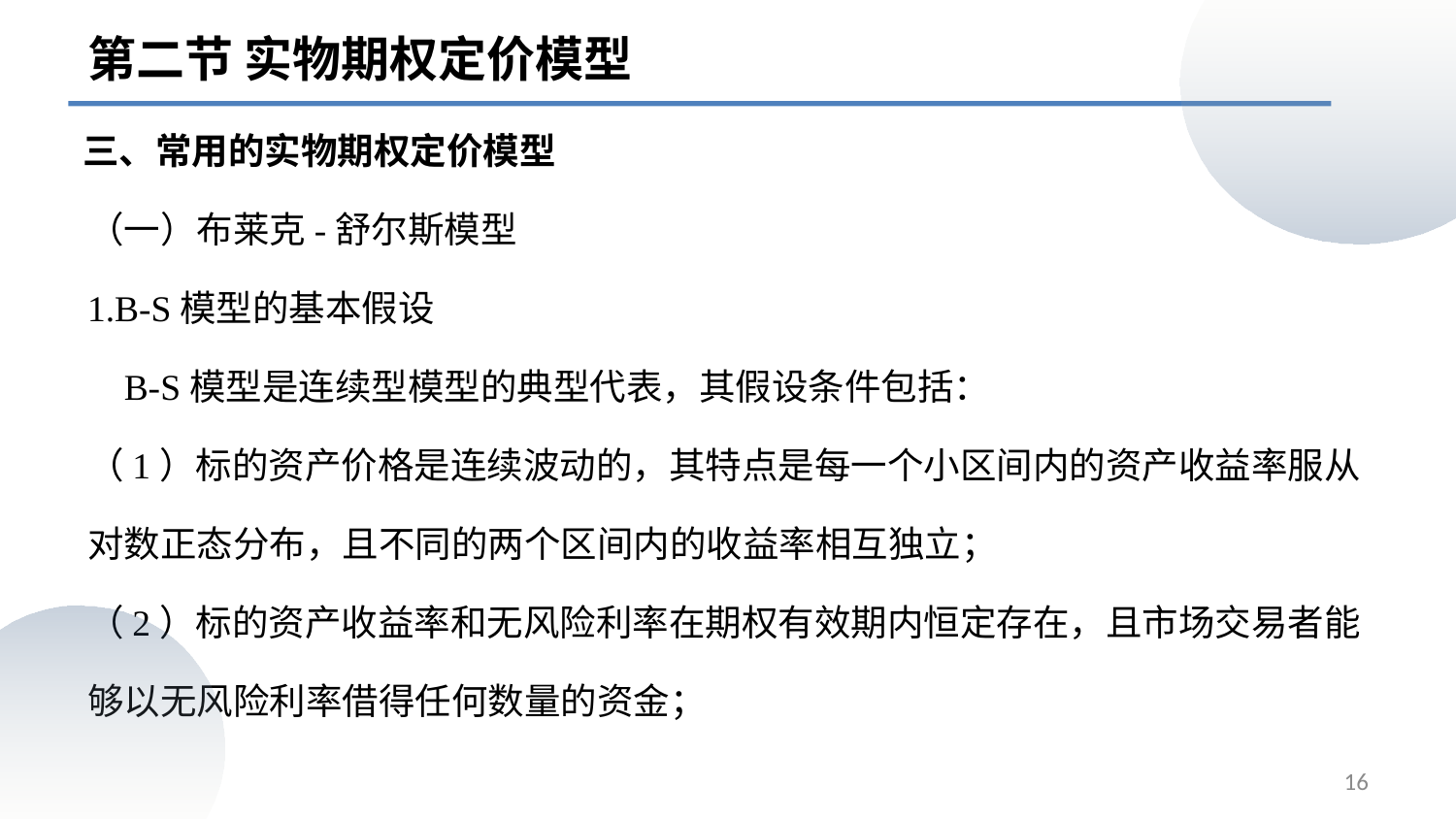

第二节 实物期权定价模型
# 三、常用的实物期权定价模型
（一）布莱克-舒尔斯模型
1.B-S模型的基本假设
    B-S模型是连续型模型的典型代表，其假设条件包括：
（1）标的资产价格是连续波动的，其特点是每一个小区间内的资产收益率服从对数正态分布，且不同的两个区间内的收益率相互独立；
（2）标的资产收益率和无风险利率在期权有效期内恒定存在，且市场交易者能够以无风险利率借得任何数量的资金；

16